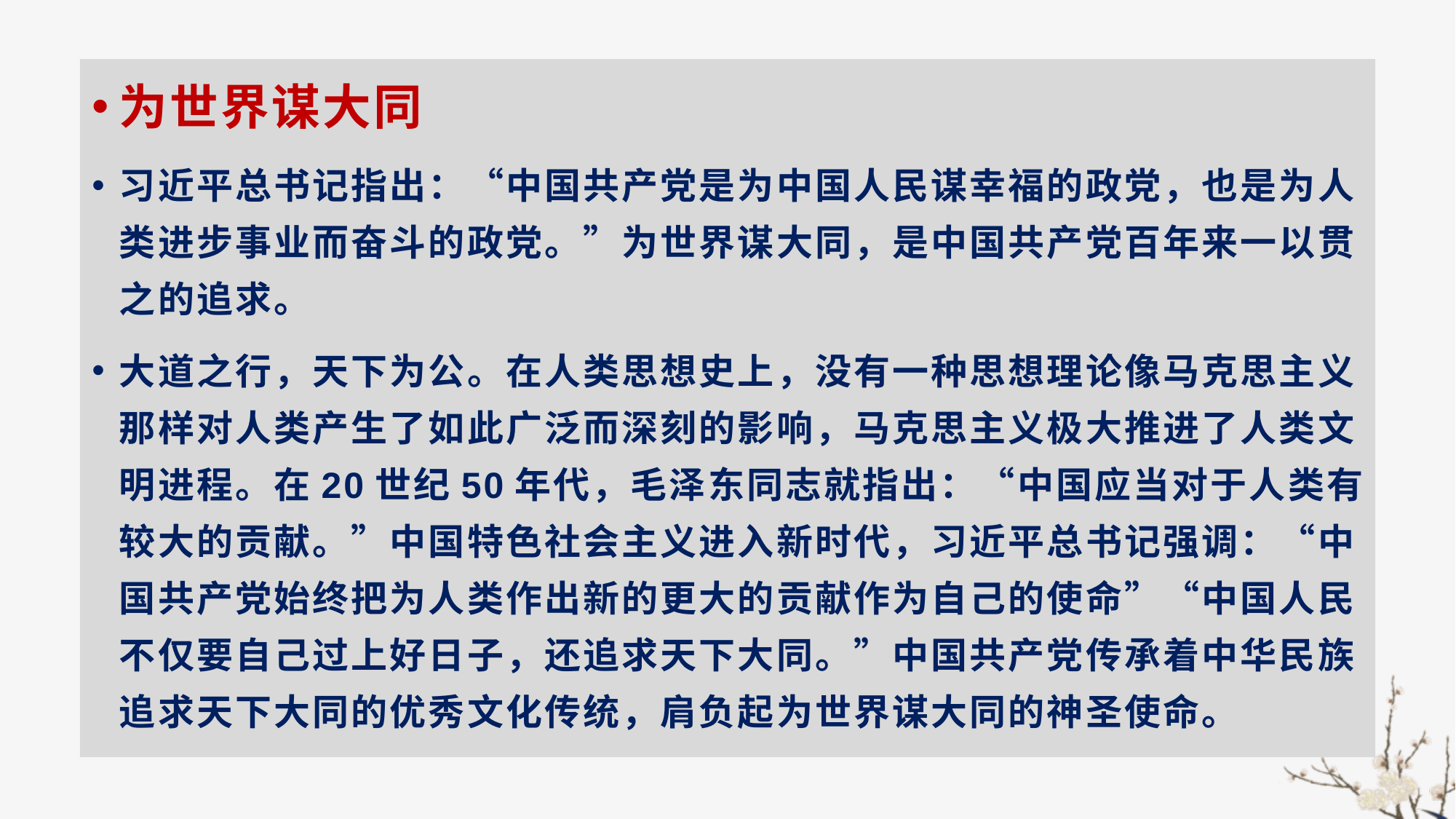

为世界谋大同
习近平总书记指出：“中国共产党是为中国人民谋幸福的政党，也是为人类进步事业而奋斗的政党。”为世界谋大同，是中国共产党百年来一以贯之的追求。
大道之行，天下为公。在人类思想史上，没有一种思想理论像马克思主义那样对人类产生了如此广泛而深刻的影响，马克思主义极大推进了人类文明进程。在20世纪50年代，毛泽东同志就指出：“中国应当对于人类有较大的贡献。”中国特色社会主义进入新时代，习近平总书记强调：“中国共产党始终把为人类作出新的更大的贡献作为自己的使命”“中国人民不仅要自己过上好日子，还追求天下大同。”中国共产党传承着中华民族追求天下大同的优秀文化传统，肩负起为世界谋大同的神圣使命。